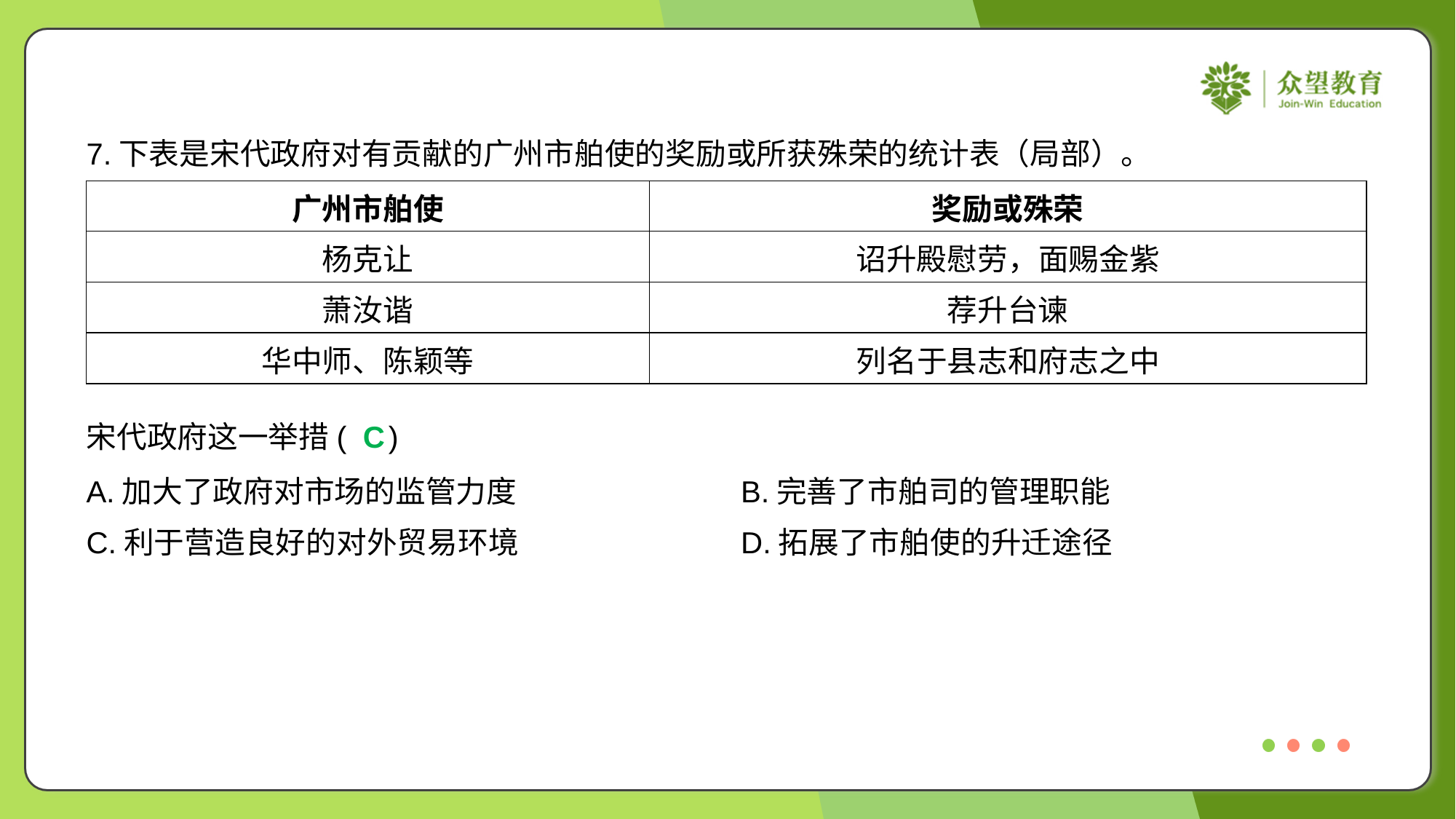

7.下表是宋代政府对有贡献的广州市舶使的奖励或所获殊荣的统计表（局部）。
| 广州市舶使 | 奖励或殊荣 |
| --- | --- |
| 杨克让 | 诏升殿慰劳，面赐金紫 |
| 萧汝谐 | 荐升台谏 |
| 华中师、陈颖等 | 列名于县志和府志之中 |
宋代政府这一举措(     )
C
A.加大了政府对市场的监管力度	B.完善了市舶司的管理职能
C.利于营造良好的对外贸易环境	D.拓展了市舶使的升迁途径